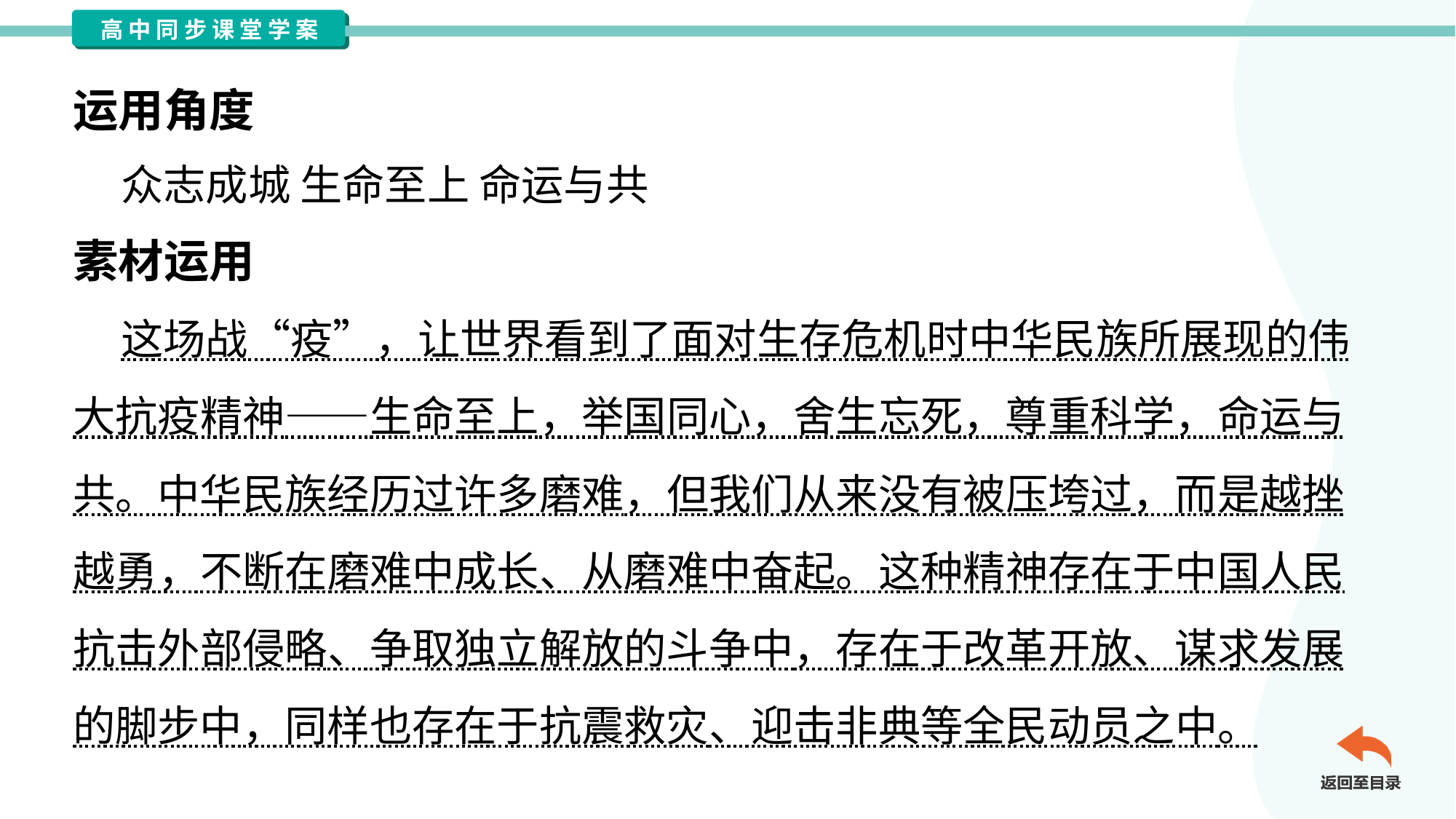

运用角度
    众志成城 生命至上 命运与共
素材运用
    这场战“疫”，让世界看到了面对生存危机时中华民族所展现的伟
大抗疫精神——生命至上，举国同心，舍生忘死，尊重科学，命运与
共。中华民族经历过许多磨难，但我们从来没有被压垮过，而是越挫
越勇，不断在磨难中成长、从磨难中奋起。这种精神存在于中国人民
抗击外部侵略、争取独立解放的斗争中，存在于改革开放、谋求发展
的脚步中，同样也存在于抗震救灾、迎击非典等全民动员之中。